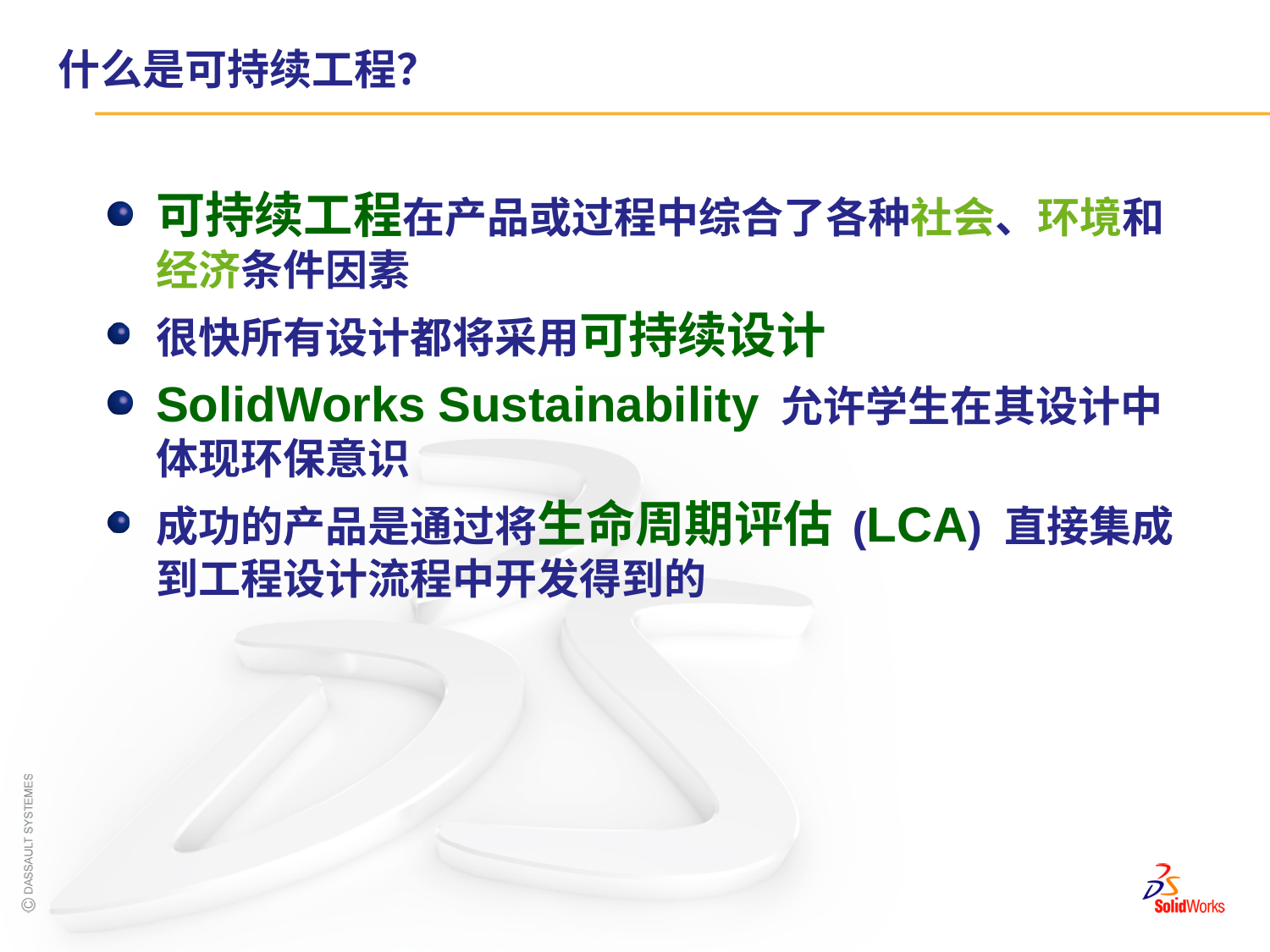

# 什么是可持续工程？
可持续工程在产品或过程中综合了各种社会、环境和经济条件因素
很快所有设计都将采用可持续设计
SolidWorks Sustainability 允许学生在其设计中体现环保意识
成功的产品是通过将生命周期评估 (LCA) 直接集成到工程设计流程中开发得到的